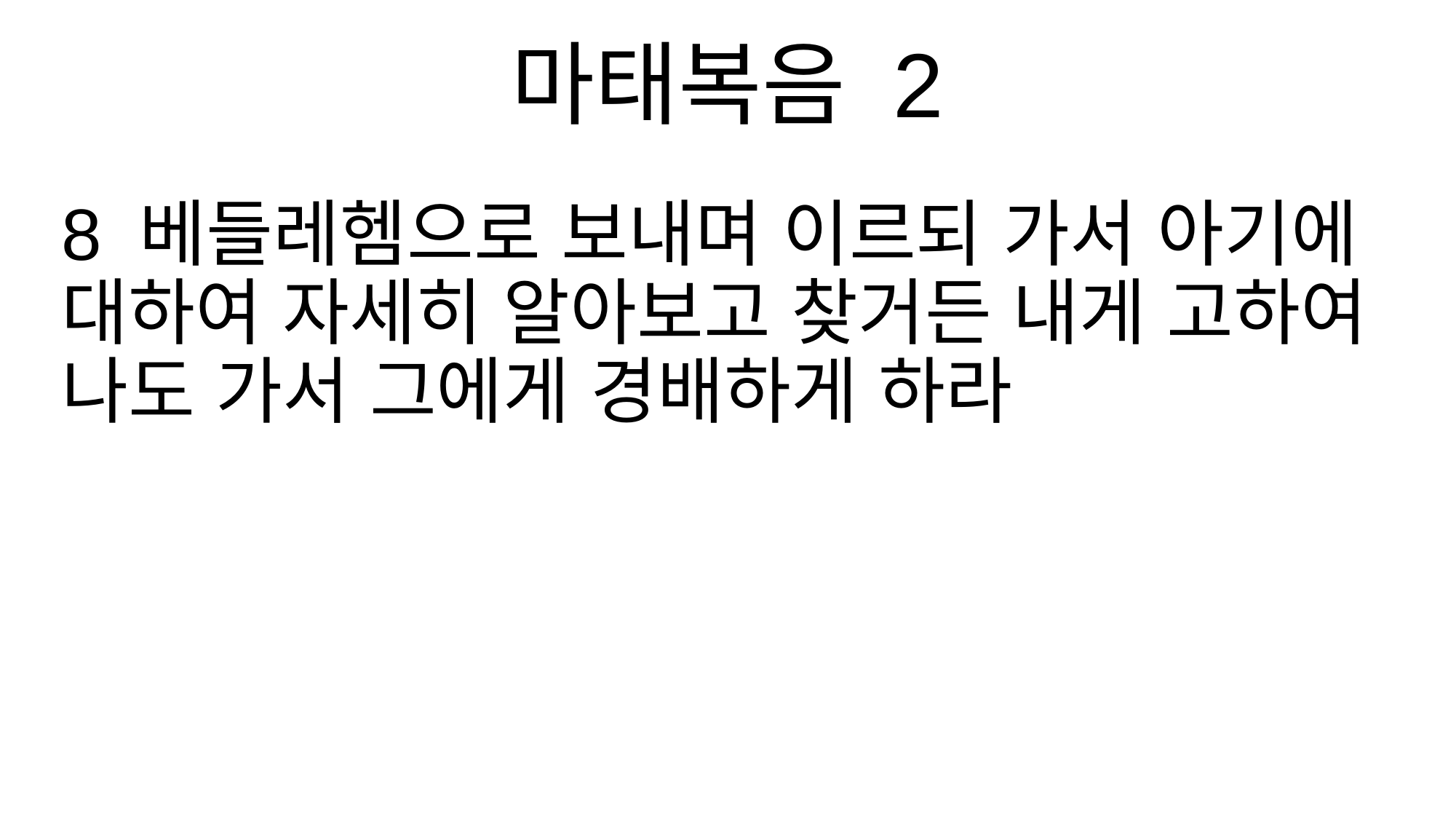

마태복음 2
8 베들레헴으로 보내며 이르되 가서 아기에 대하여 자세히 알아보고 찾거든 내게 고하여 나도 가서 그에게 경배하게 하라